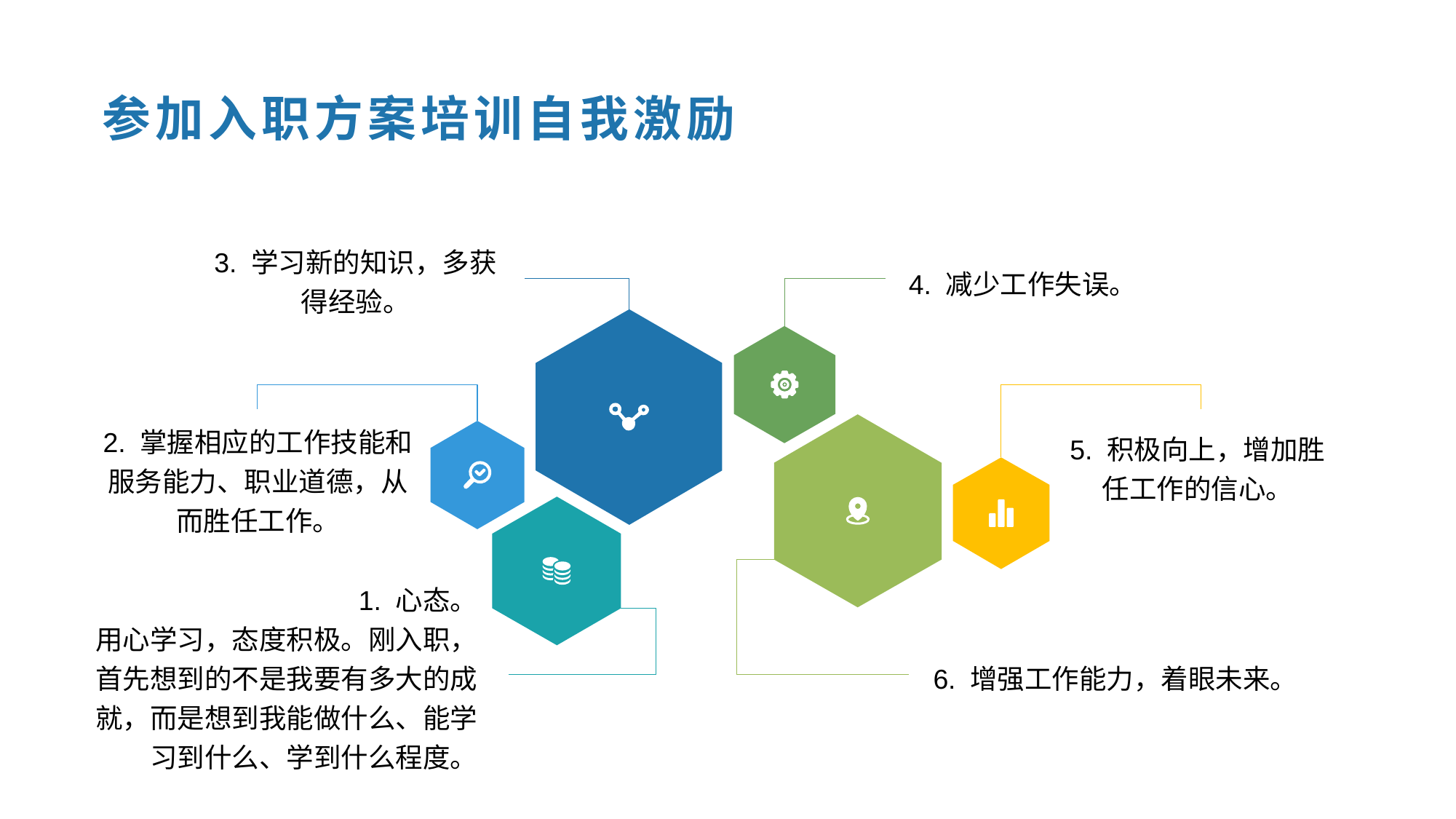

参加入职方案培训自我激励
4. 减少工作失误。
3. 学习新的知识，多获得经验。

2. 掌握相应的工作技能和服务能力、职业道德，从而胜任工作。

5. 积极向上，增加胜任工作的信心。

6. 增强工作能力，着眼未来。
1. 心态。
用心学习，态度积极。刚入职，首先想到的不是我要有多大的成就，而是想到我能做什么、能学习到什么、学到什么程度。